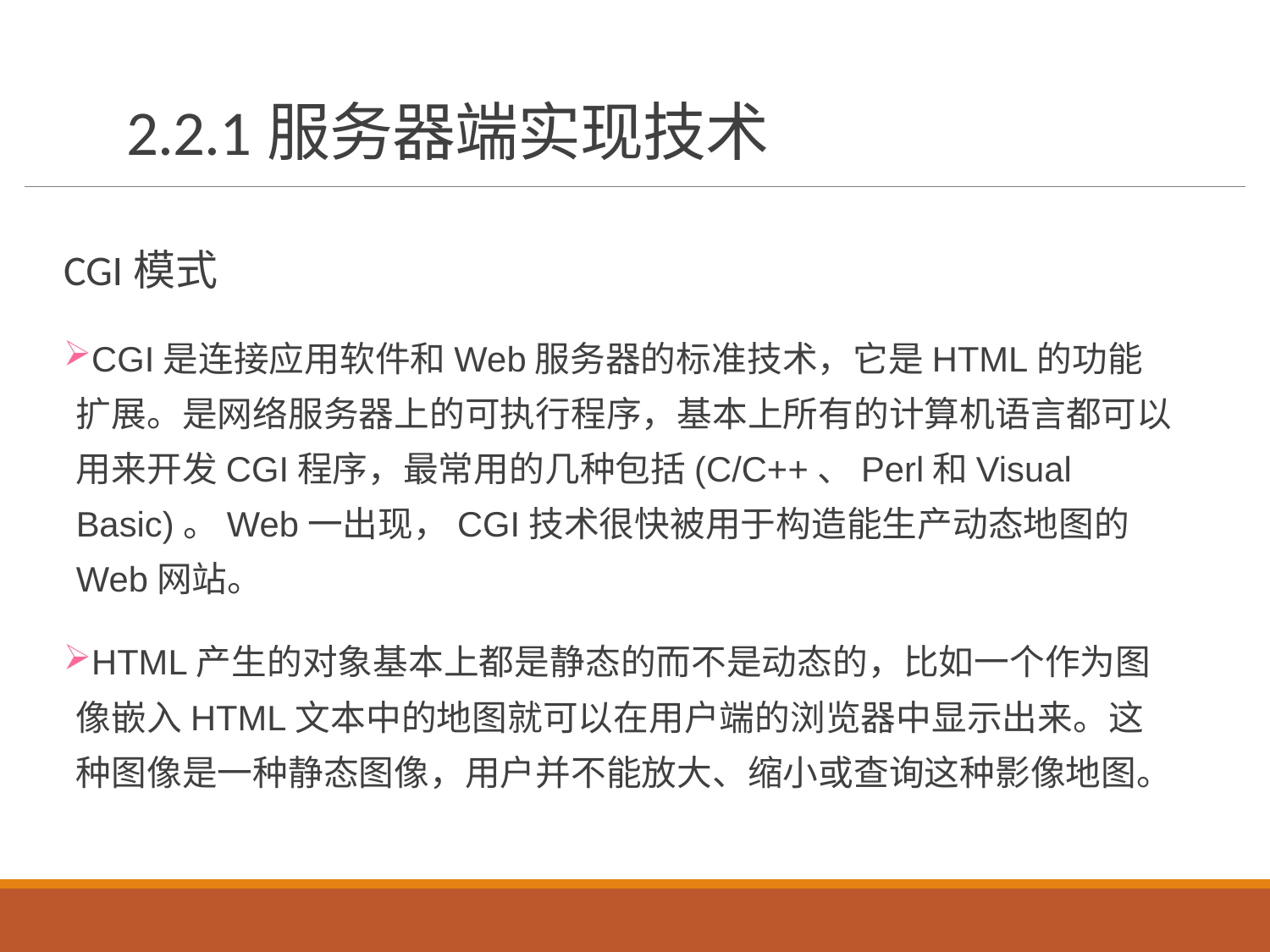

# 2.2.1服务器端实现技术
CGI模式
CGI是连接应用软件和Web服务器的标准技术，它是HTML的功能扩展。是网络服务器上的可执行程序，基本上所有的计算机语言都可以用来开发CGI程序，最常用的几种包括(C/C++、Perl和Visual Basic)。Web一出现，CGI技术很快被用于构造能生产动态地图的Web网站。
HTML产生的对象基本上都是静态的而不是动态的，比如一个作为图像嵌入HTML文本中的地图就可以在用户端的浏览器中显示出来。这种图像是一种静态图像，用户并不能放大、缩小或查询这种影像地图。